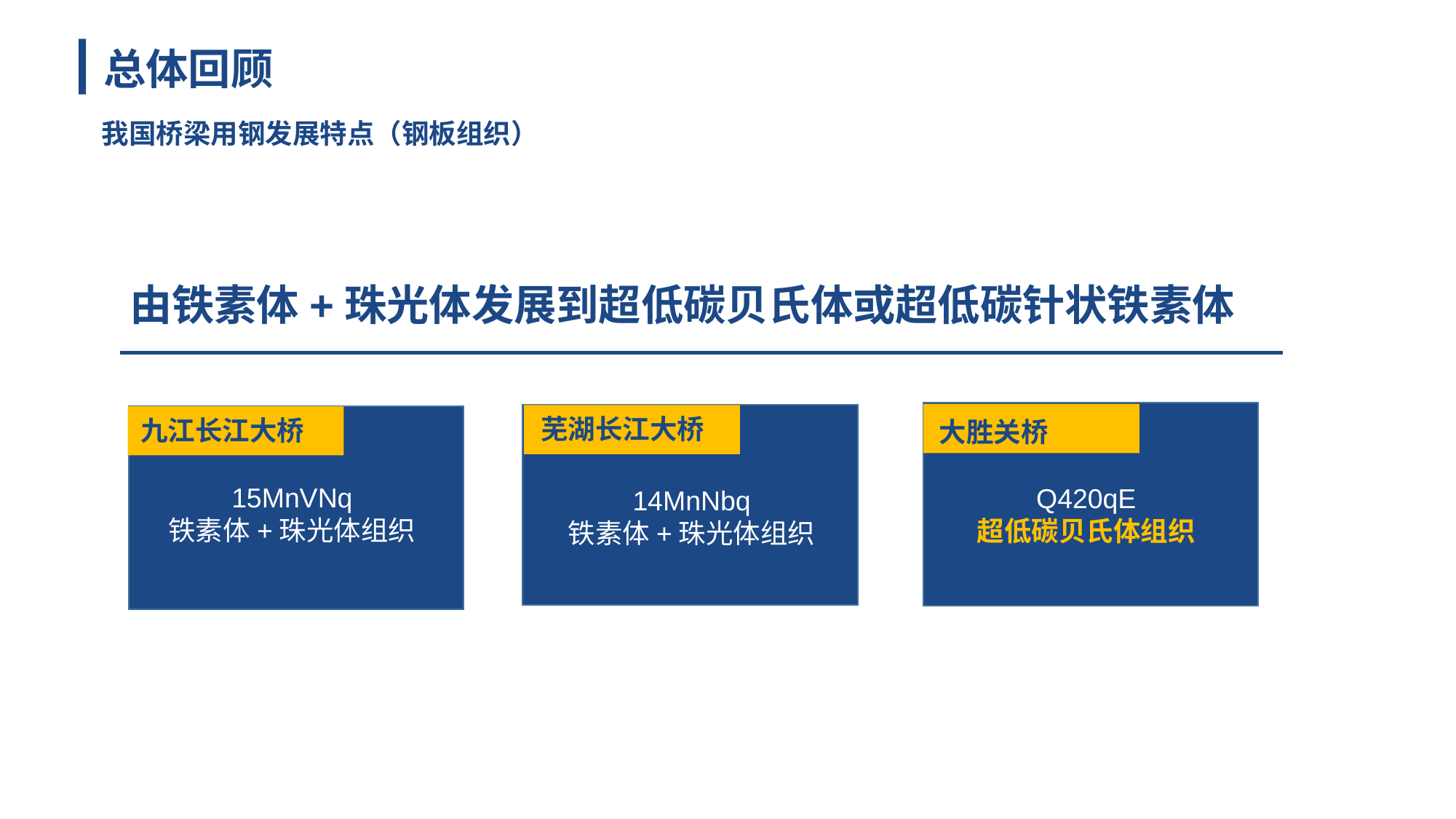

总体回顾

我国桥梁用钢发展特点（钢板组织）
由铁素体+珠光体发展到超低碳贝氏体或超低碳针状铁素体

芜湖长江大桥
九江长江大桥
大胜关桥
15MnVNq
铁素体+珠光体组织
Q420qE
超低碳贝氏体组织
14MnNbq
铁素体+珠光体组织